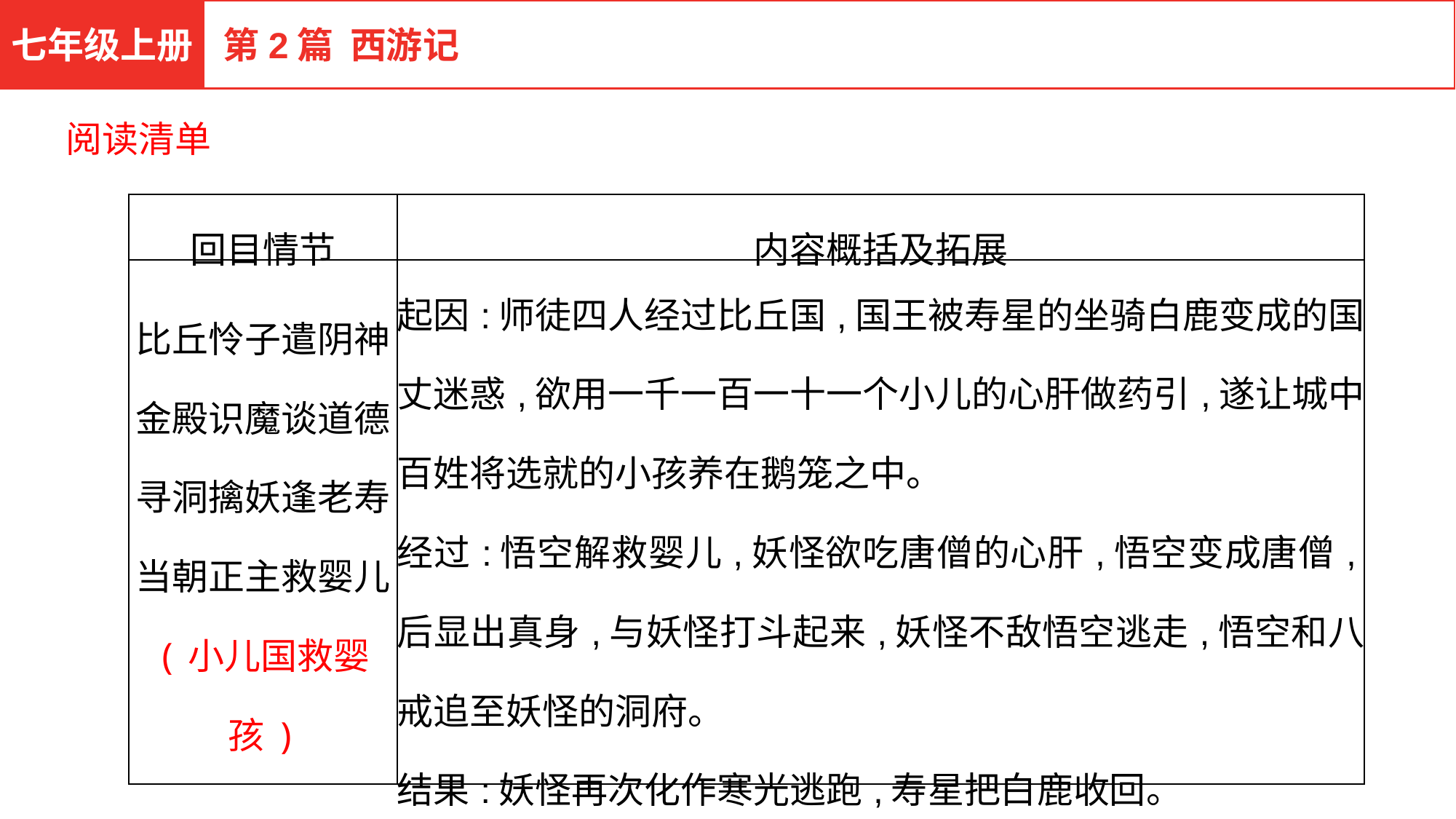

七年级上册
第2篇  西游记
阅读清单
| 回目情节 | 内容概括及拓展 |
| --- | --- |
| 比丘怜子遣阴神 金殿识魔谈道德 寻洞擒妖逢老寿 当朝正主救婴儿 (小儿国救婴孩) | 起因:师徒四人经过比丘国,国王被寿星的坐骑白鹿变成的国丈迷惑,欲用一千一百一十一个小儿的心肝做药引,遂让城中百姓将选就的小孩养在鹅笼之中。 经过:悟空解救婴儿,妖怪欲吃唐僧的心肝,悟空变成唐僧,后显出真身,与妖怪打斗起来,妖怪不敌悟空逃走,悟空和八戒追至妖怪的洞府。 结果:妖怪再次化作寒光逃跑,寿星把白鹿收回。 注：与借宿陈家庄时救下童男童女区别记忆。 |